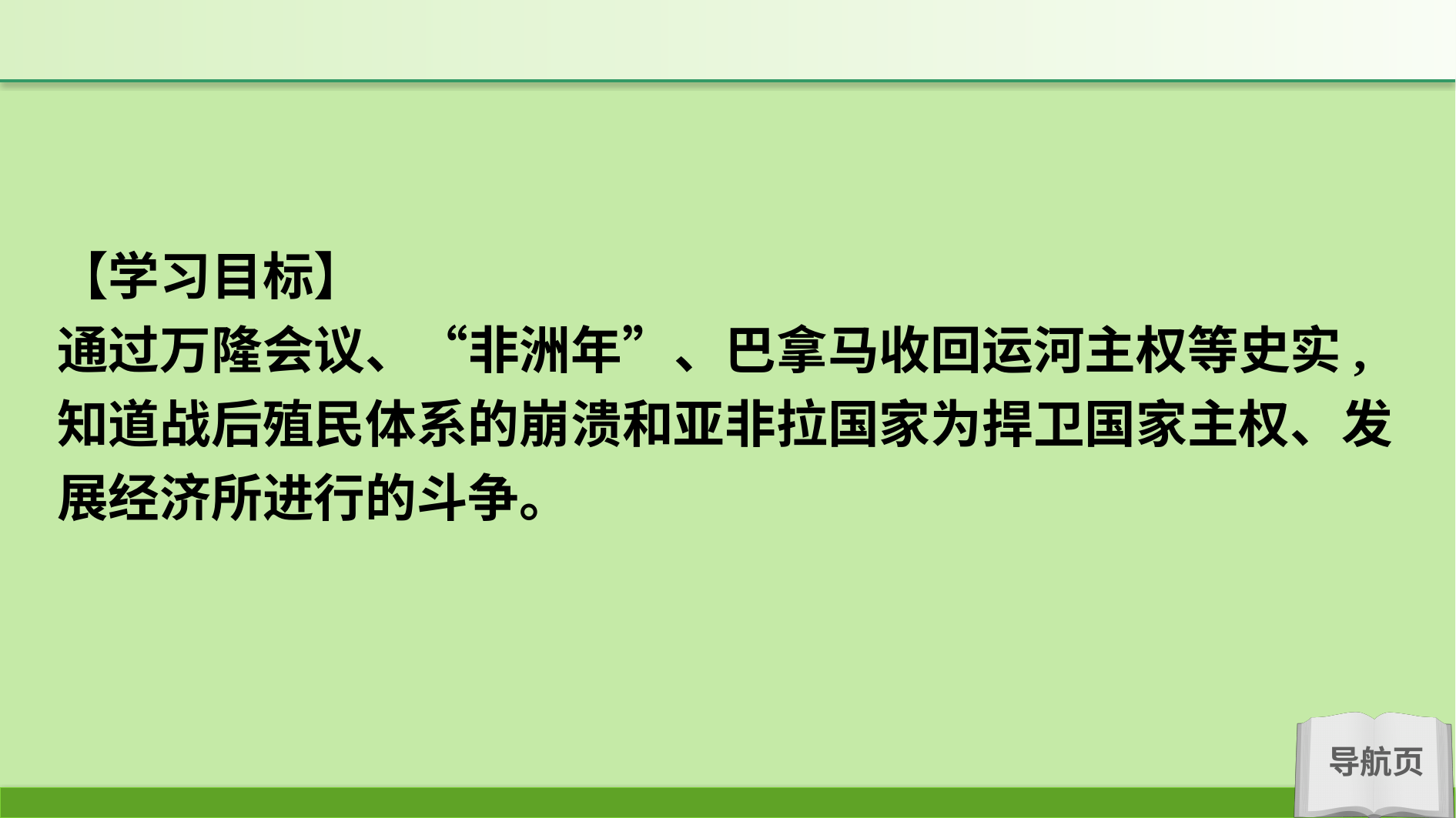

【学习目标】
通过万隆会议、“非洲年”、巴拿马收回运河主权等史实,知道战后殖民体系的崩溃和亚非拉国家为捍卫国家主权、发展经济所进行的斗争。